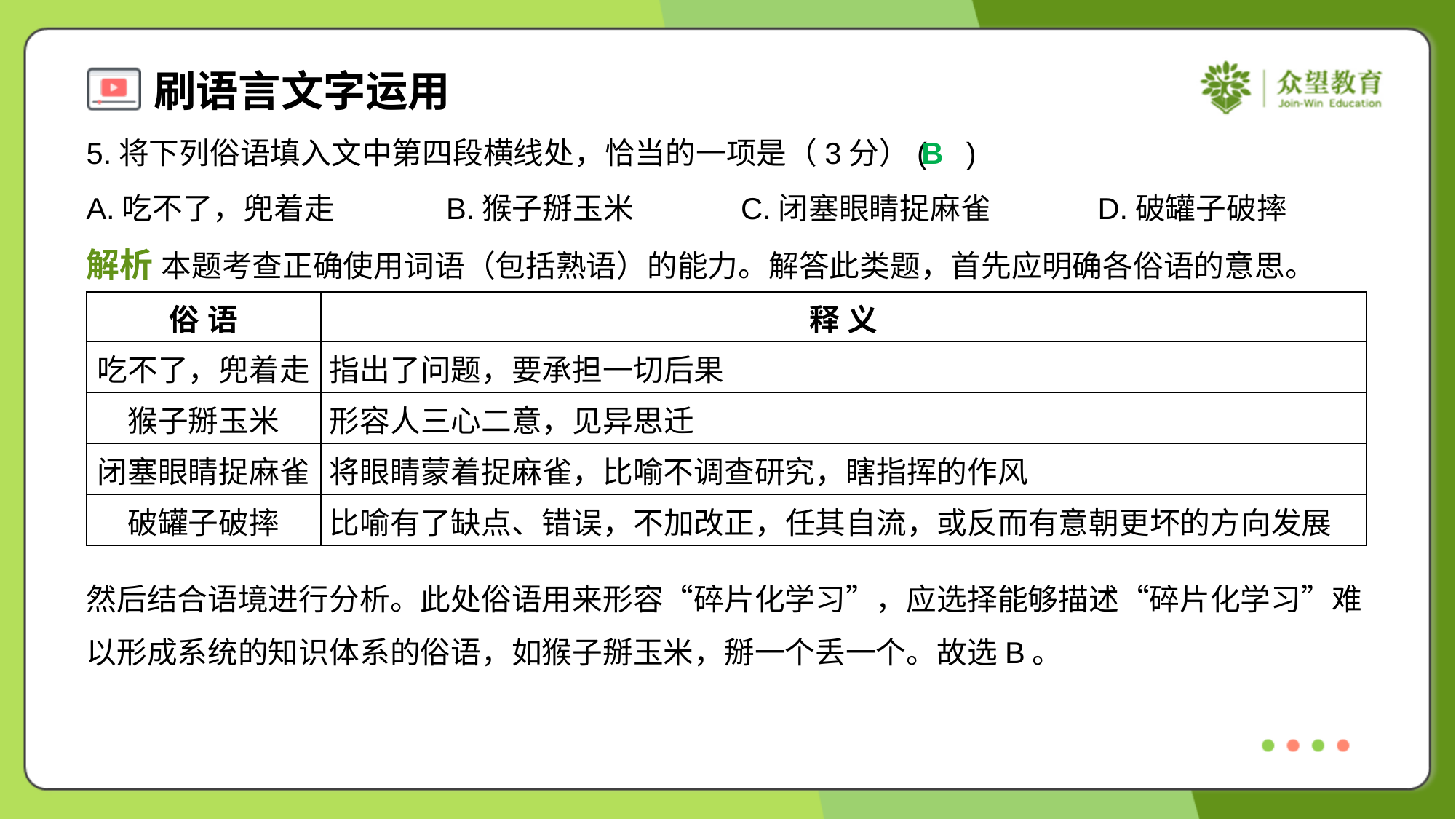

5.将下列俗语填入文中第四段横线处，恰当的一项是（3分）(     )
B
A.吃不了，兜着走	B.猴子掰玉米	C.闭塞眼睛捉麻雀	D.破罐子破摔
解析 本题考查正确使用词语（包括熟语）的能力。解答此类题，首先应明确各俗语的意思。
| 俗 语 | 释 义 |
| --- | --- |
| 吃不了，兜着走 | 指出了问题，要承担一切后果 |
| 猴子掰玉米 | 形容人三心二意，见异思迁 |
| 闭塞眼睛捉麻雀 | 将眼睛蒙着捉麻雀，比喻不调查研究，瞎指挥的作风 |
| 破罐子破摔 | 比喻有了缺点、错误，不加改正，任其自流，或反而有意朝更坏的方向发展 |
然后结合语境进行分析。此处俗语用来形容“碎片化学习”，应选择能够描述“碎片化学习”难
以形成系统的知识体系的俗语，如猴子掰玉米，掰一个丢一个。故选B。